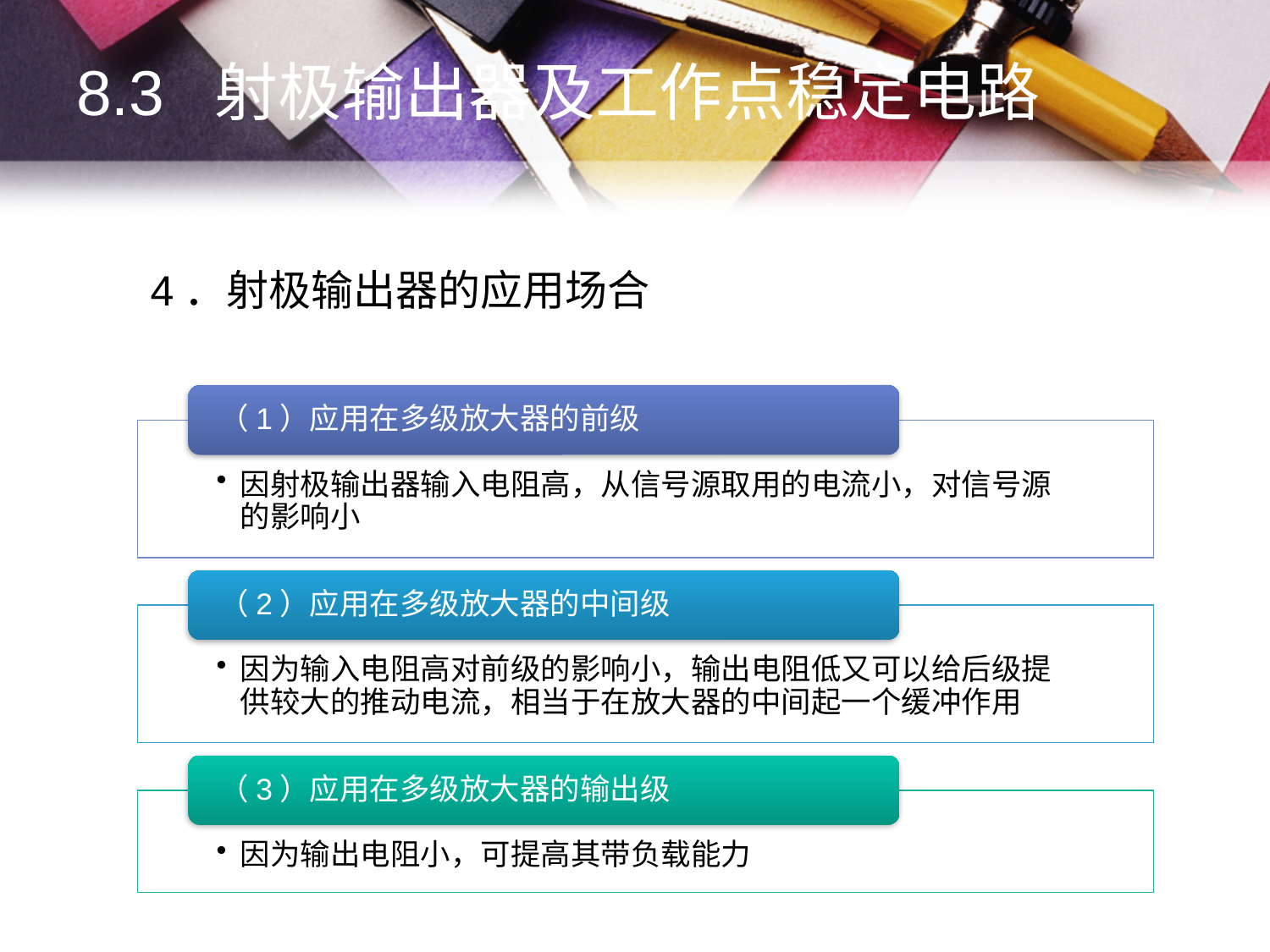

8.3  射极输出器及工作点稳定电路
# 4．射极输出器的应用场合
因射极输出器输入电阻高，从信号源取用的电流小，对信号源的影响小
（1）应用在多级放大器的前级
因为输入电阻高对前级的影响小，输出电阻低又可以给后级提供较大的推动电流，相当于在放大器的中间起一个缓冲作用
（2）应用在多级放大器的中间级
因为输出电阻小，可提高其带负载能力
（3）应用在多级放大器的输出级